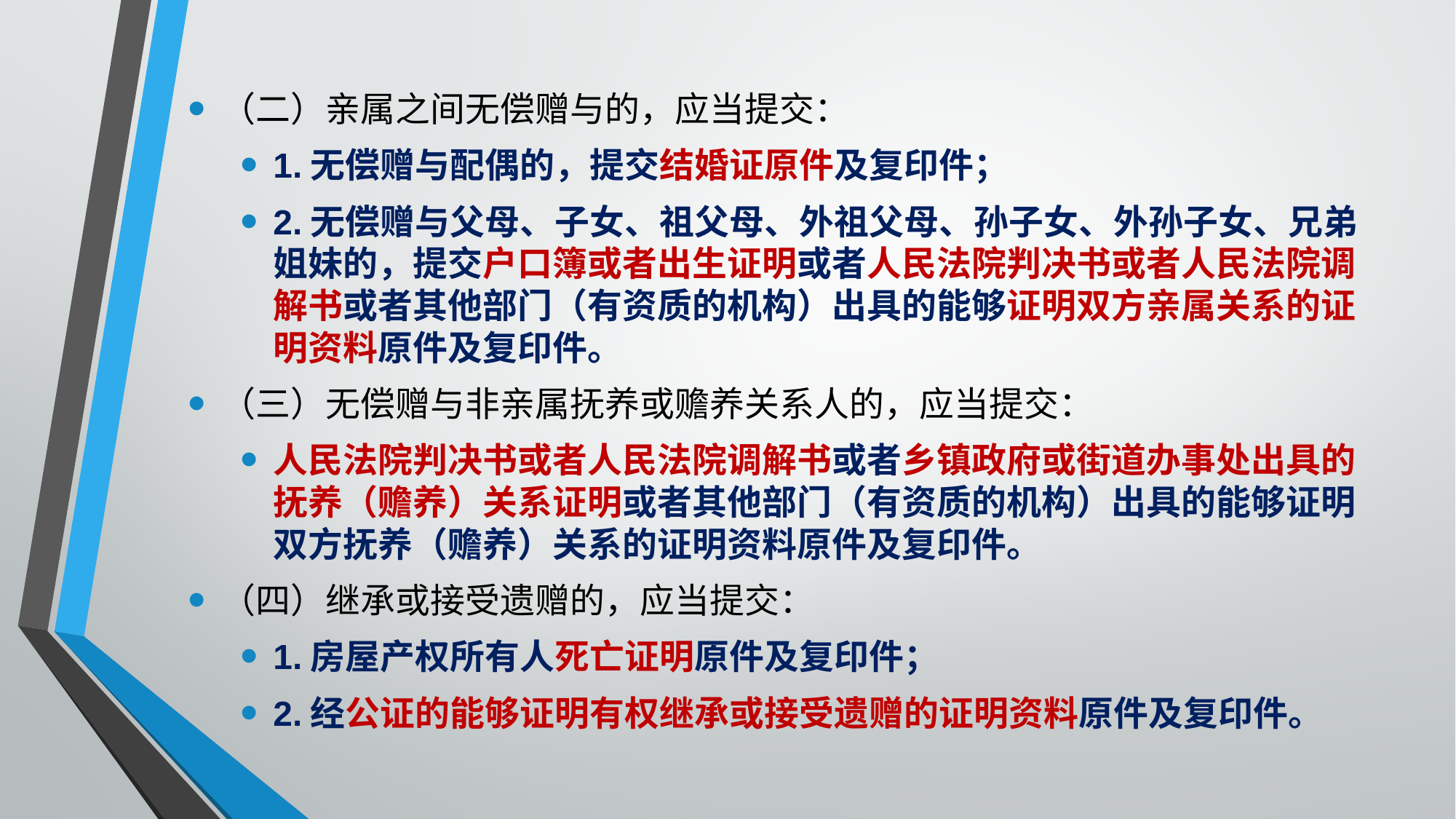

（二）亲属之间无偿赠与的，应当提交：
1.无偿赠与配偶的，提交结婚证原件及复印件；
2.无偿赠与父母、子女、祖父母、外祖父母、孙子女、外孙子女、兄弟姐妹的，提交户口簿或者出生证明或者人民法院判决书或者人民法院调解书或者其他部门（有资质的机构）出具的能够证明双方亲属关系的证明资料原件及复印件。
（三）无偿赠与非亲属抚养或赡养关系人的，应当提交：
人民法院判决书或者人民法院调解书或者乡镇政府或街道办事处出具的抚养（赡养）关系证明或者其他部门（有资质的机构）出具的能够证明双方抚养（赡养）关系的证明资料原件及复印件。
（四）继承或接受遗赠的，应当提交：
1.房屋产权所有人死亡证明原件及复印件；
2.经公证的能够证明有权继承或接受遗赠的证明资料原件及复印件。